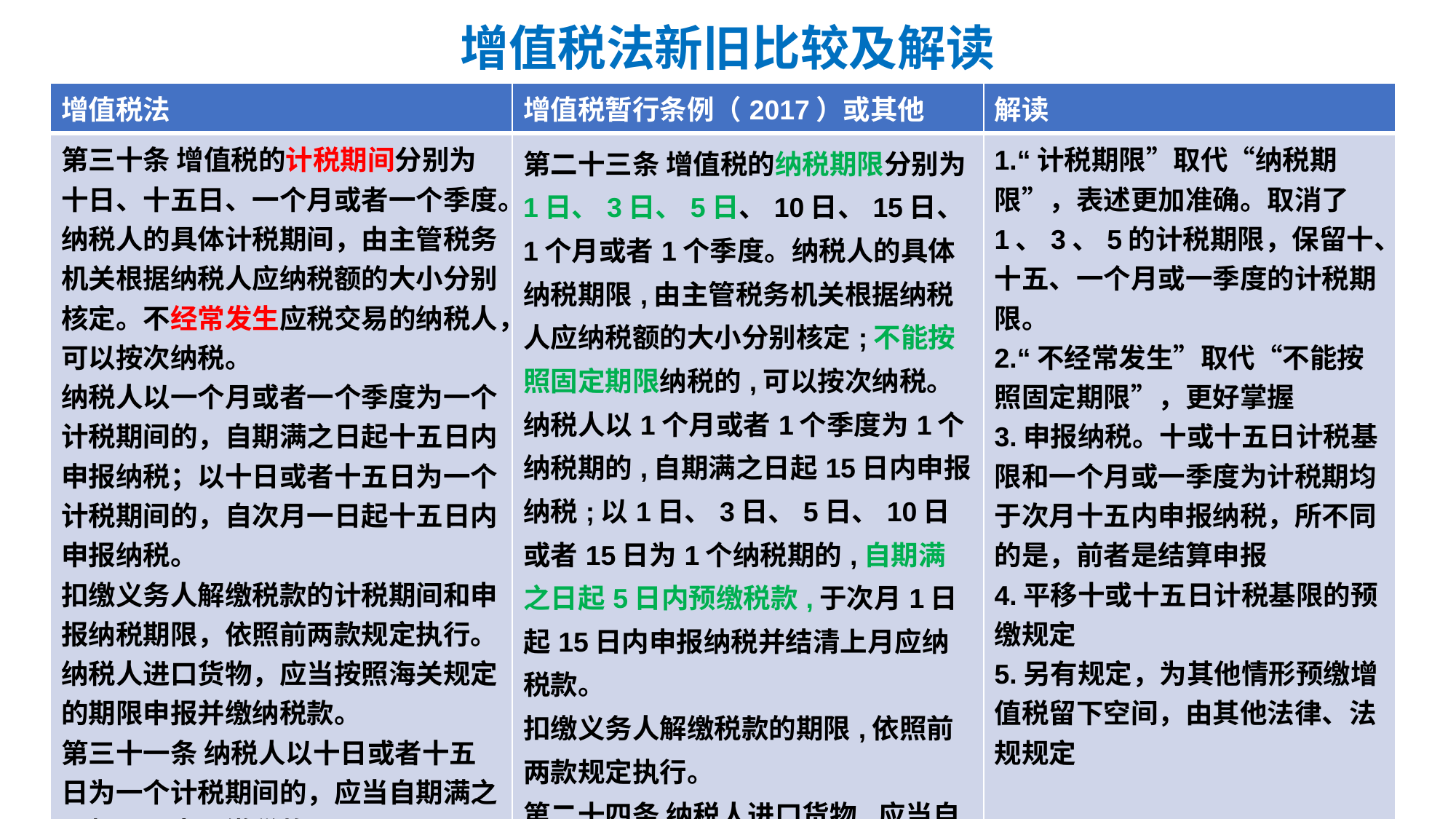

# 增值税法新旧比较及解读
| 增值税法 | 增值税暂行条例（2017）或其他 | 解读 |
| --- | --- | --- |
| 第三十条 增值税的计税期间分别为十日、十五日、一个月或者一个季度。纳税人的具体计税期间，由主管税务机关根据纳税人应纳税额的大小分别核定。不经常发生应税交易的纳税人，可以按次纳税。 纳税人以一个月或者一个季度为一个计税期间的，自期满之日起十五日内申报纳税；以十日或者十五日为一个计税期间的，自次月一日起十五日内申报纳税。 扣缴义务人解缴税款的计税期间和申报纳税期限，依照前两款规定执行。 纳税人进口货物，应当按照海关规定的期限申报并缴纳税款。 第三十一条 纳税人以十日或者十五日为一个计税期间的，应当自期满之日起五日内预缴税款。 法律、行政法规对纳税人预缴税款另有规定的，从其规定。 | 第二十三条 增值税的纳税期限分别为1日、3日、5日、10日、15日、1个月或者1个季度。纳税人的具体纳税期限,由主管税务机关根据纳税人应纳税额的大小分别核定;不能按照固定期限纳税的,可以按次纳税。 纳税人以1个月或者1个季度为1个纳税期的,自期满之日起15日内申报纳税;以1日、3日、5日、10日或者15日为1个纳税期的,自期满之日起5日内预缴税款,于次月1日起15日内申报纳税并结清上月应纳税款。 扣缴义务人解缴税款的期限,依照前两款规定执行。 第二十四条 纳税人进口货物,应当自海关填发海关进口增值税专用缴款书之日起15日内缴纳税款。 | 1.“计税期限”取代“纳税期限”，表述更加准确。取消了1、3、5的计税期限，保留十、十五、一个月或一季度的计税期限。 2.“不经常发生”取代“不能按照固定期限”，更好掌握 3.申报纳税。十或十五日计税基限和一个月或一季度为计税期均于次月十五内申报纳税，所不同的是，前者是结算申报 4.平移十或十五日计税基限的预缴规定 5.另有规定，为其他情形预缴增值税留下空间，由其他法律、法规规定 |